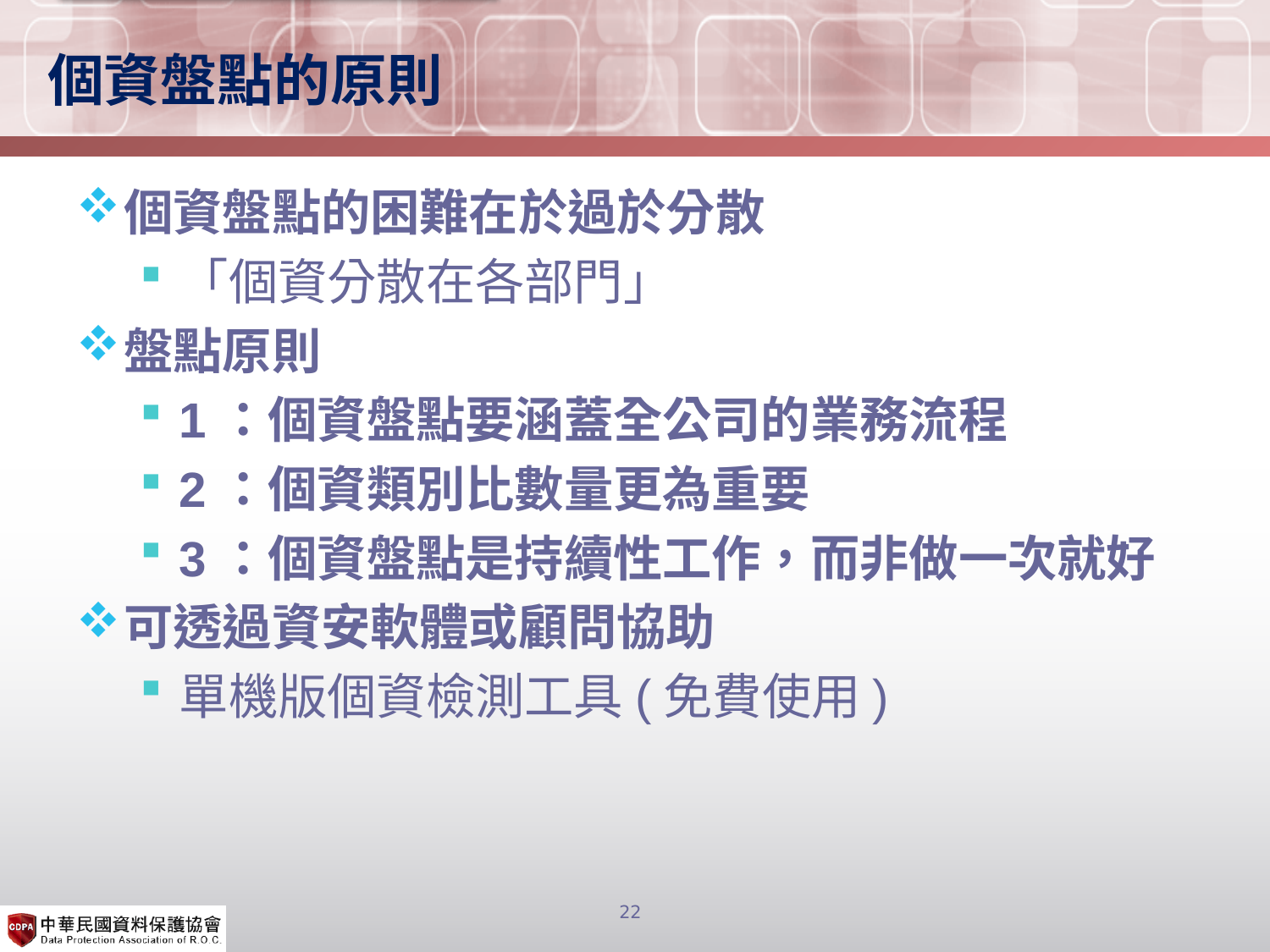

# 個資盤點的原則
個資盤點的困難在於過於分散
「個資分散在各部門」
盤點原則
1：個資盤點要涵蓋全公司的業務流程
2：個資類別比數量更為重要
3：個資盤點是持續性工作，而非做一次就好
可透過資安軟體或顧問協助
單機版個資檢測工具(免費使用)
22